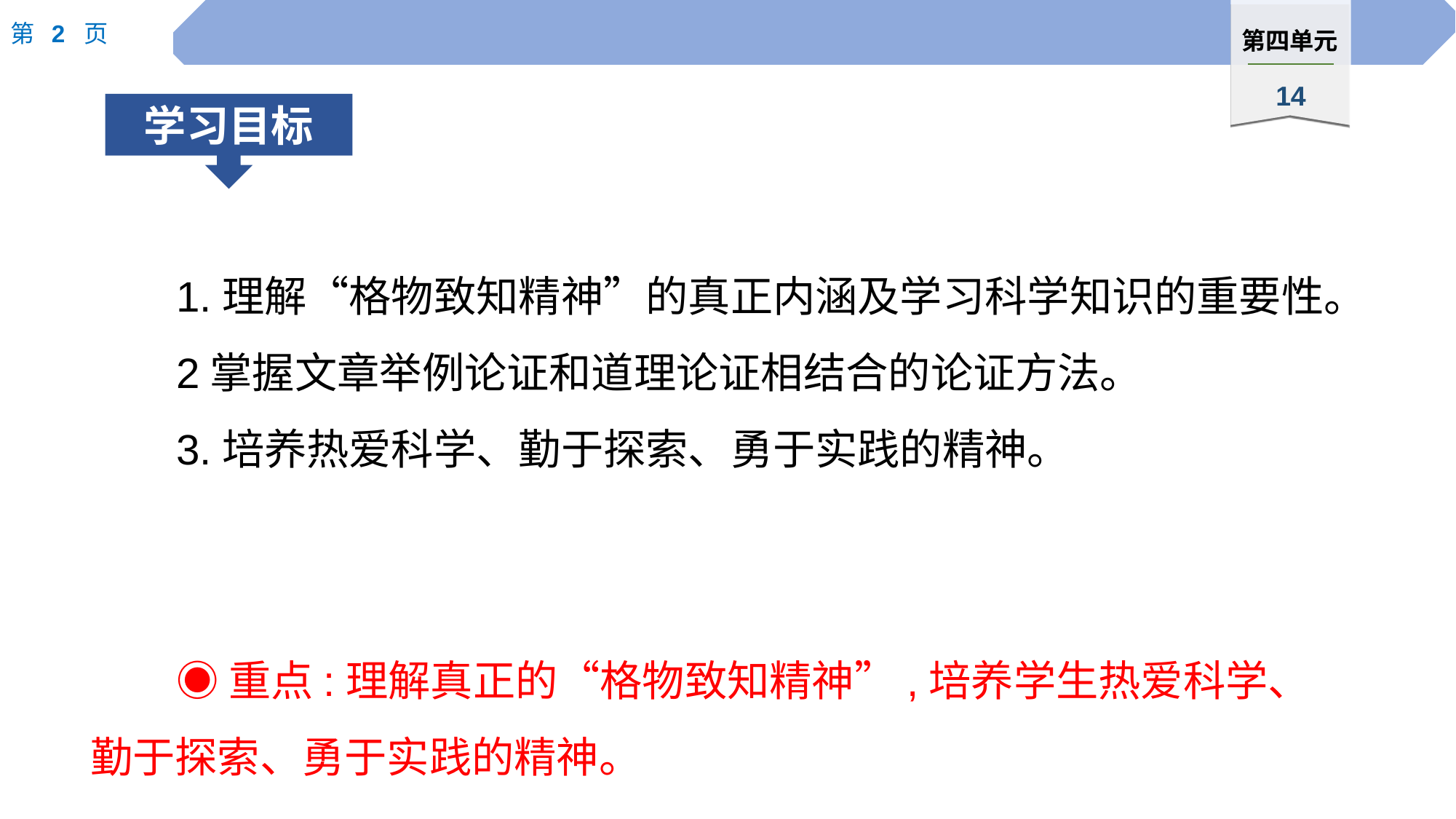

1.理解“格物致知精神”的真正内涵及学习科学知识的重要性。
2掌握文章举例论证和道理论证相结合的论证方法。
3.培养热爱科学、勤于探索、勇于实践的精神。
◉重点:理解真正的“格物致知精神”,培养学生热爱科学、勤于探索、勇于实践的精神。